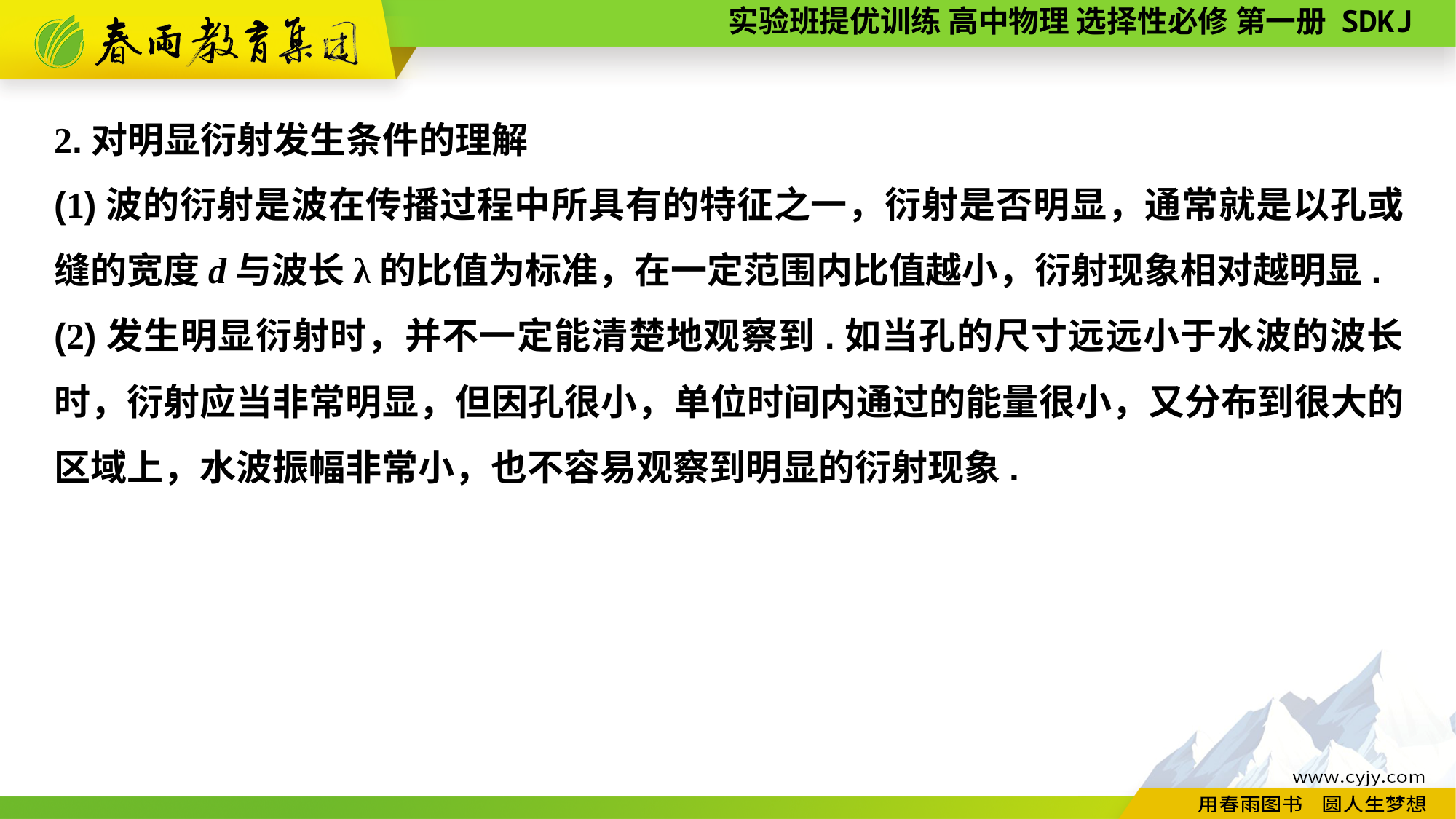

2.对明显衍射发生条件的理解
(1)波的衍射是波在传播过程中所具有的特征之一，衍射是否明显，通常就是以孔或缝的宽度d与波长λ的比值为标准，在一定范围内比值越小，衍射现象相对越明显.
(2)发生明显衍射时，并不一定能清楚地观察到.如当孔的尺寸远远小于水波的波长时，衍射应当非常明显，但因孔很小，单位时间内通过的能量很小，又分布到很大的区域上，水波振幅非常小，也不容易观察到明显的衍射现象.